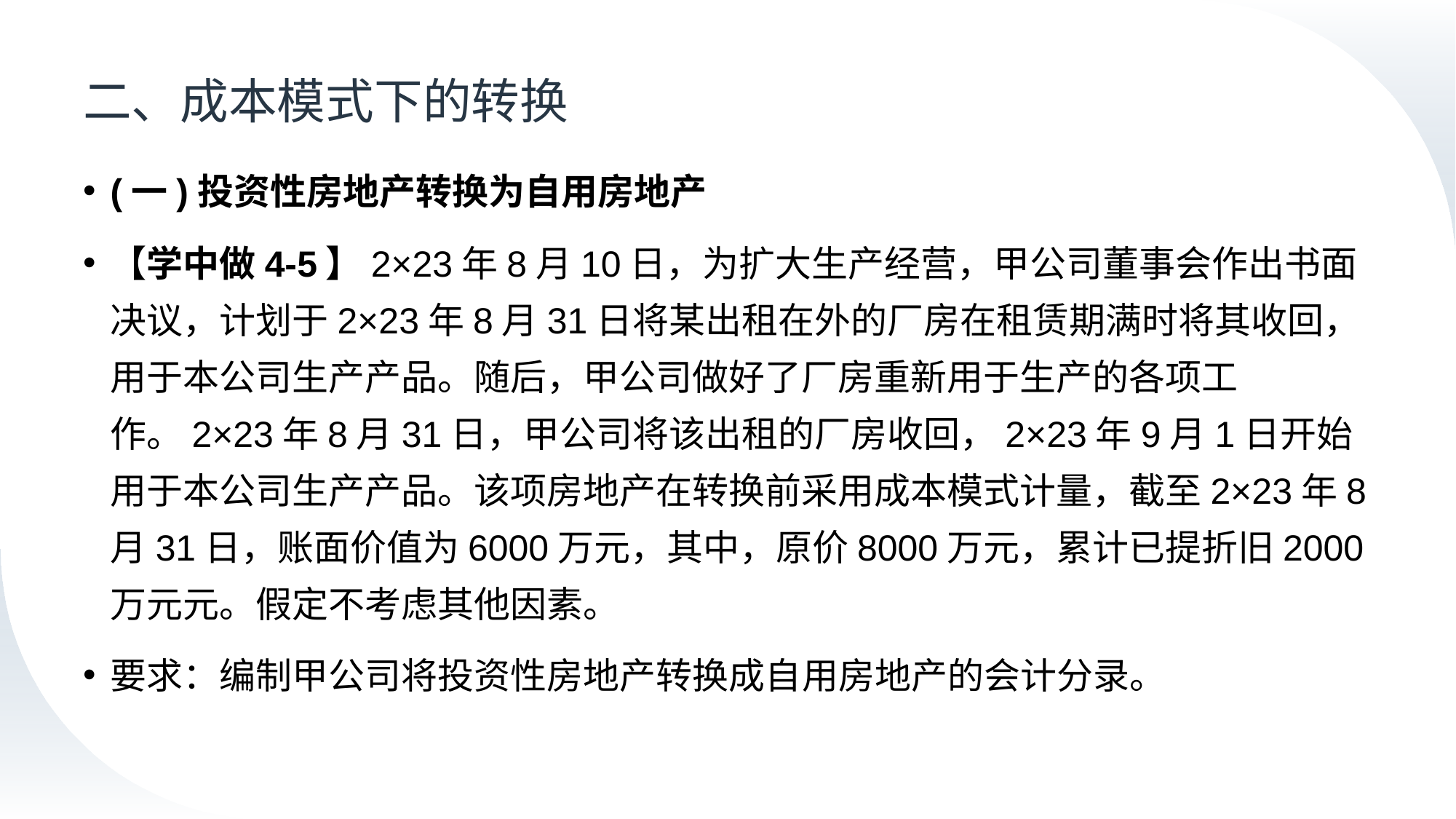

# 二、成本模式下的转换
(一)投资性房地产转换为自用房地产
【学中做4-5】2×23年8月10日，为扩大生产经营，甲公司董事会作出书面决议，计划于2×23年8月31日将某出租在外的厂房在租赁期满时将其收回，用于本公司生产产品。随后，甲公司做好了厂房重新用于生产的各项工作。2×23年8月31日，甲公司将该出租的厂房收回，2×23年9月1日开始用于本公司生产产品。该项房地产在转换前采用成本模式计量，截至2×23年8月31日，账面价值为6000万元，其中，原价8000万元，累计已提折旧2000万元元。假定不考虑其他因素。
要求：编制甲公司将投资性房地产转换成自用房地产的会计分录。